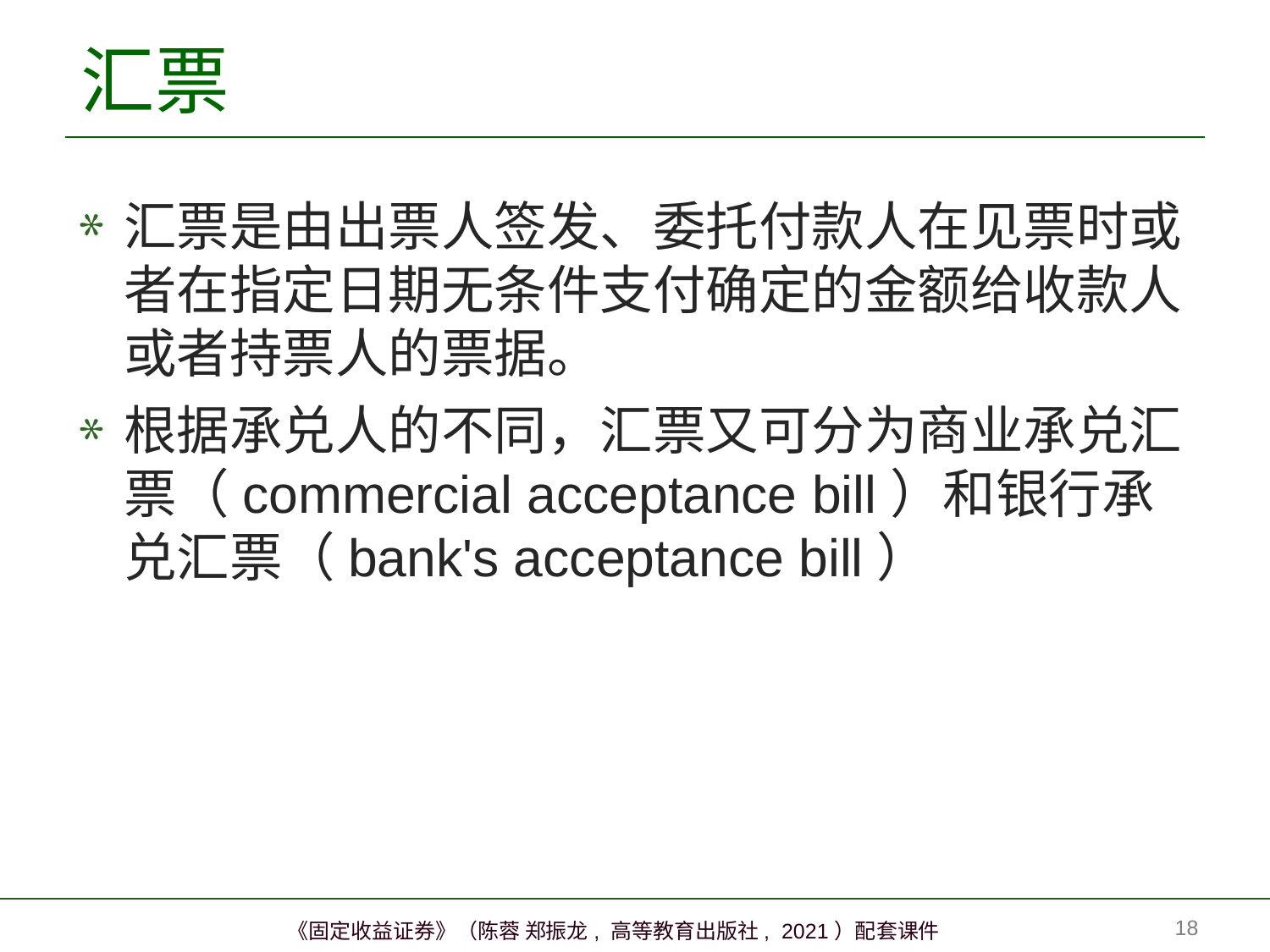

# 汇票
汇票是由出票人签发、委托付款人在见票时或者在指定日期无条件支付确定的金额给收款人或者持票人的票据。
根据承兑人的不同，汇票又可分为商业承兑汇票（commercial acceptance bill）和银行承兑汇票（bank's acceptance bill）
18